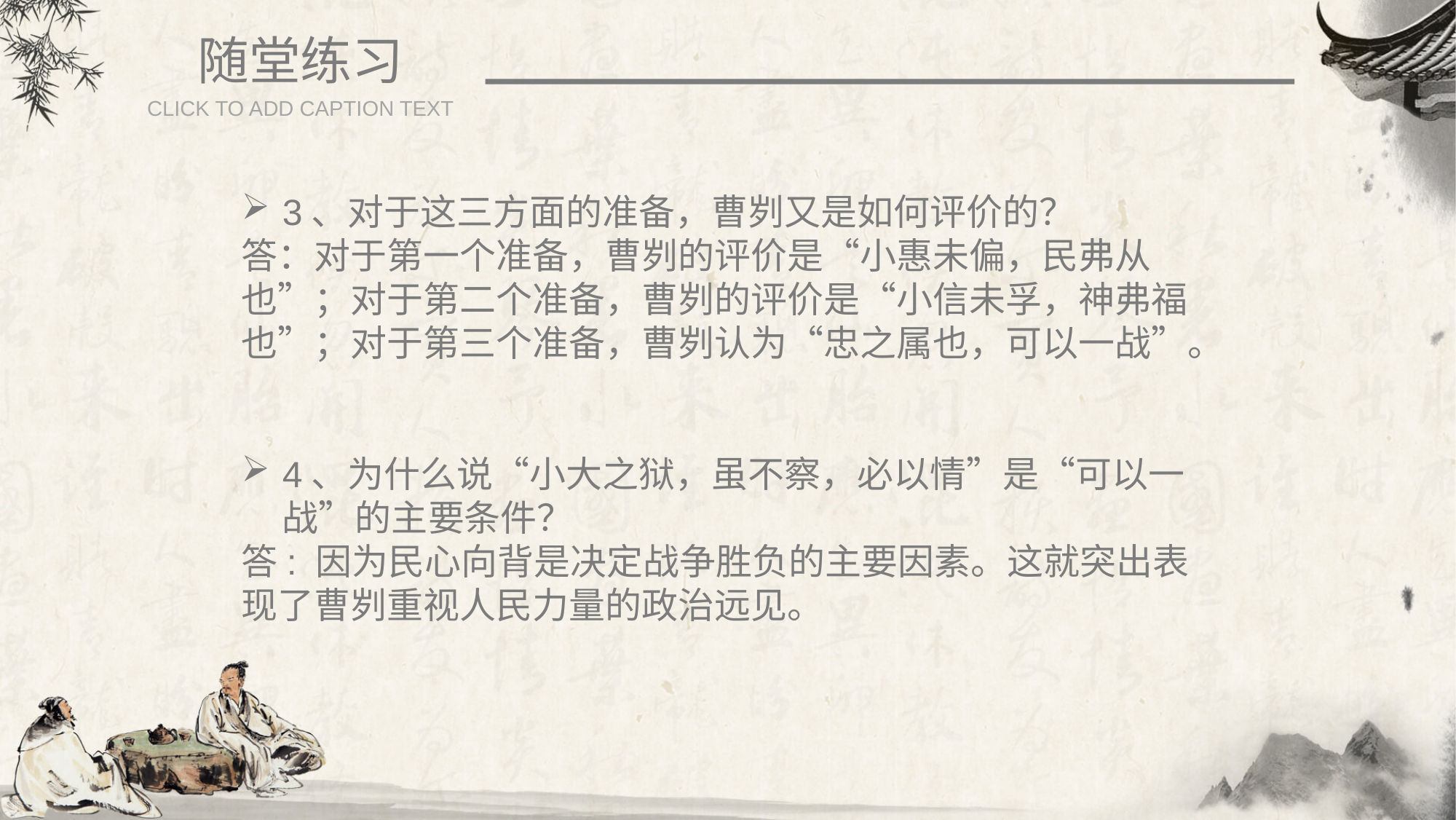

随堂练习

CLICK TO ADD CAPTION TEXT
3、对于这三方面的准备，曹刿又是如何评价的？
答：对于第一个准备，曹刿的评价是“小惠未偏，民弗从也”；对于第二个准备，曹刿的评价是“小信未孚，神弗福也”；对于第三个准备，曹刿认为“忠之属也，可以一战”。

4、为什么说“小大之狱，虽不察，必以情”是“可以一战”的主要条件？
答: 因为民心向背是决定战争胜负的主要因素。这就突出表现了曹刿重视人民力量的政治远见。